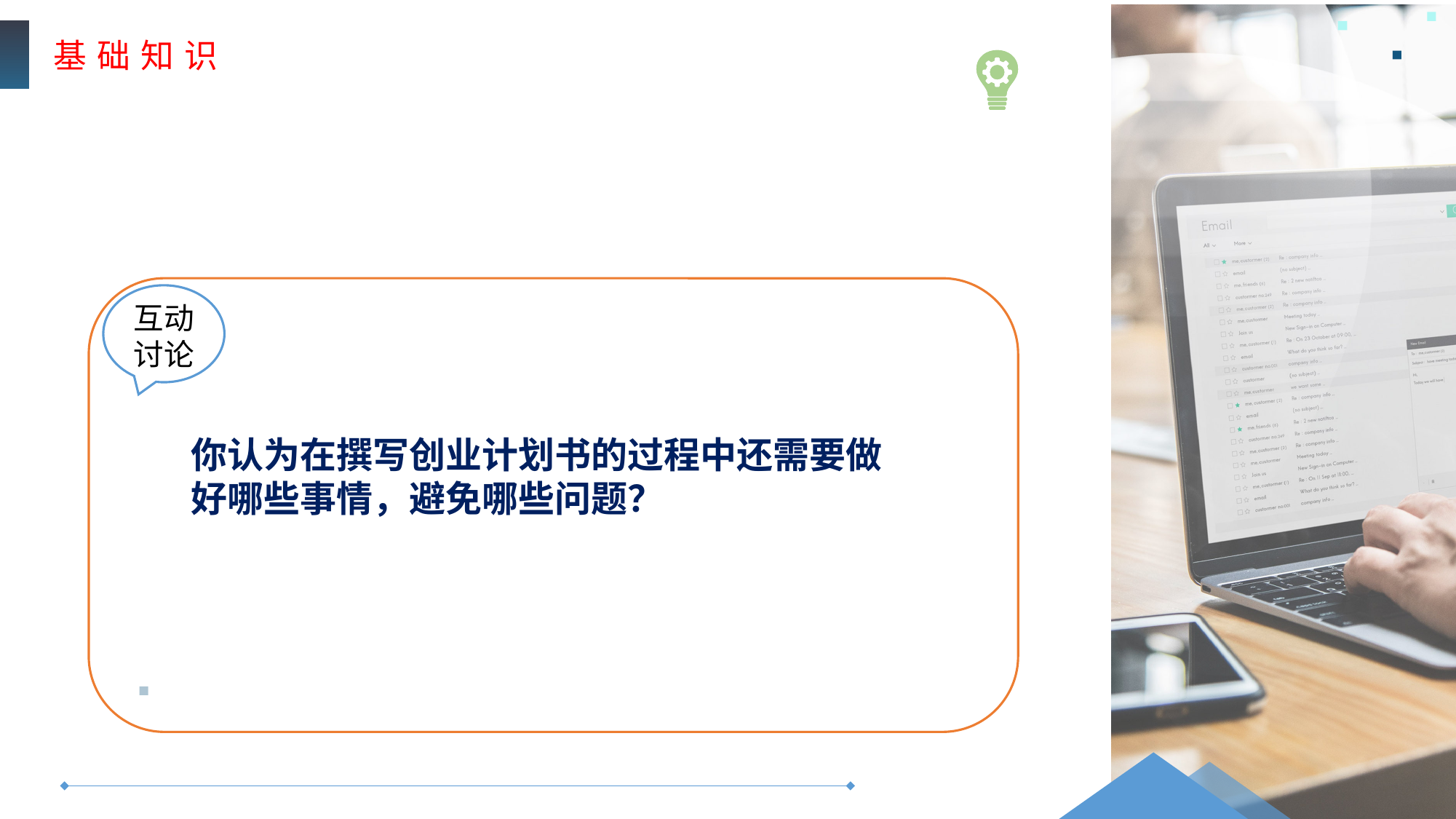

基 础 知 识

互动
讨论
你认为在撰写创业计划书的过程中还需要做好哪些事情，避免哪些问题？